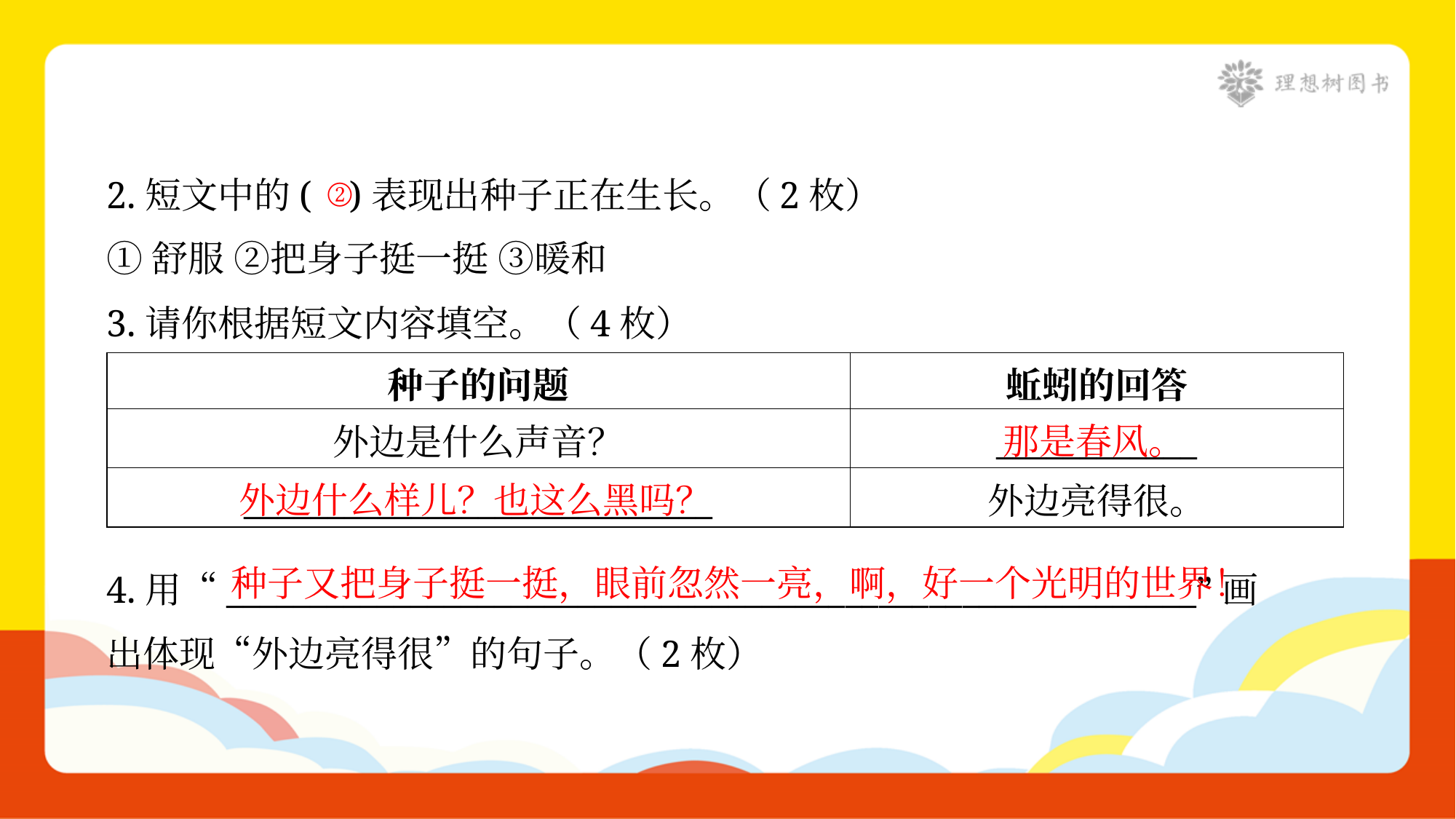

2.短文中的(    )表现出种子正在生长。（2枚）
①舒服 ②把身子挺一挺 ③暖和
②
3.请你根据短文内容填空。（4枚）
| 种子的问题 | 蚯蚓的回答 |
| --- | --- |
| 外边是什么声音？ | \_\_\_\_\_\_\_\_\_\_\_\_ |
| \_\_\_\_\_\_\_\_\_\_\_\_\_\_\_\_\_\_\_\_\_\_\_\_\_\_\_\_ | 外边亮得很。 |
那是春风。
外边什么样儿？也这么黑吗？
种子又把身子挺一挺，眼前忽然一亮，啊，好一个光明的世界！
4.用“__________________________________________________________”画
出体现“外边亮得很”的句子。（2枚）